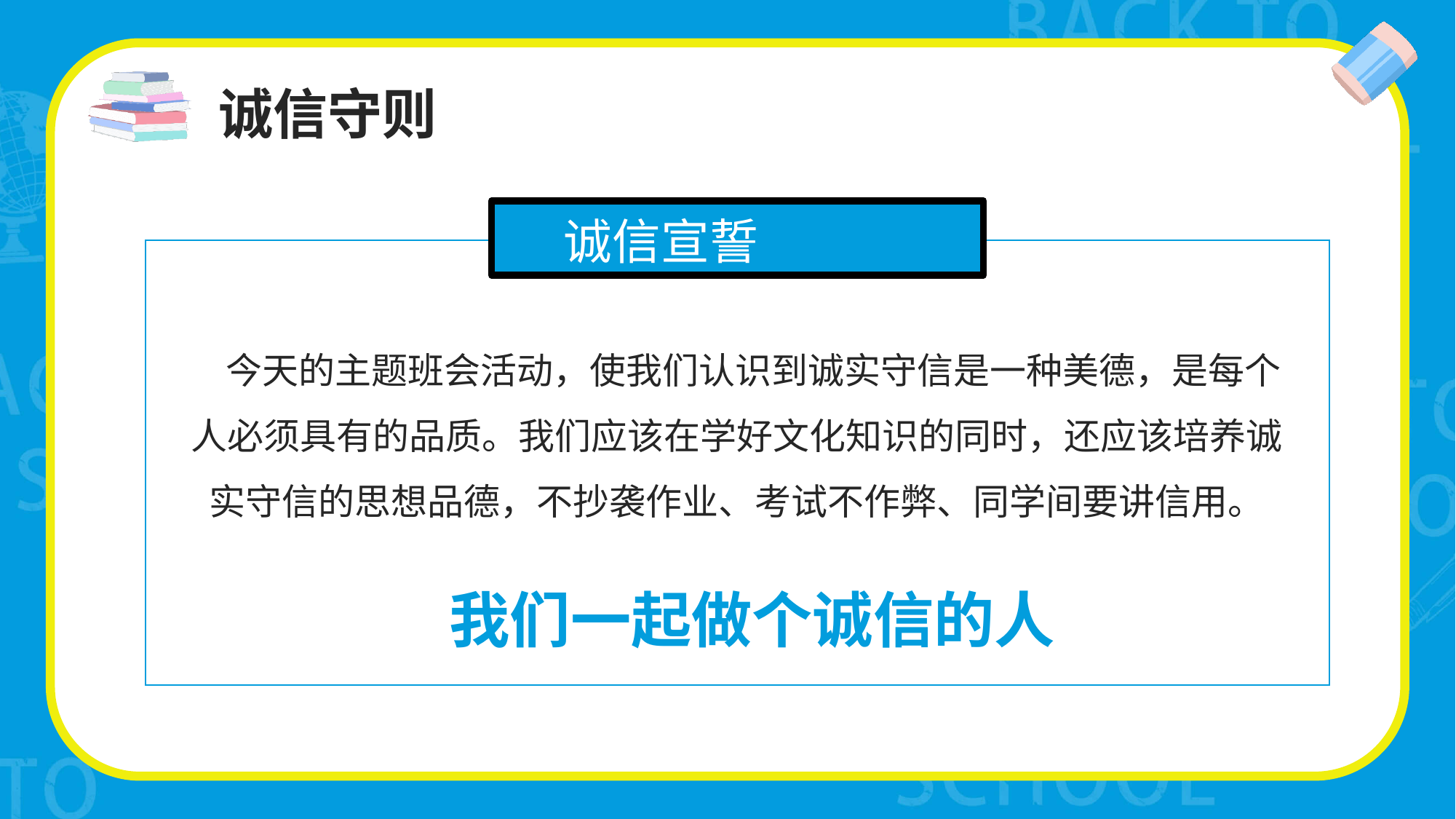

诚信守则

诚信宣誓

   今天的主题班会活动，使我们认识到诚实守信是一种美德，是每个人必须具有的品质。我们应该在学好文化知识的同时，还应该培养诚实守信的思想品德，不抄袭作业、考试不作弊、同学间要讲信用。
我们一起做个诚信的人